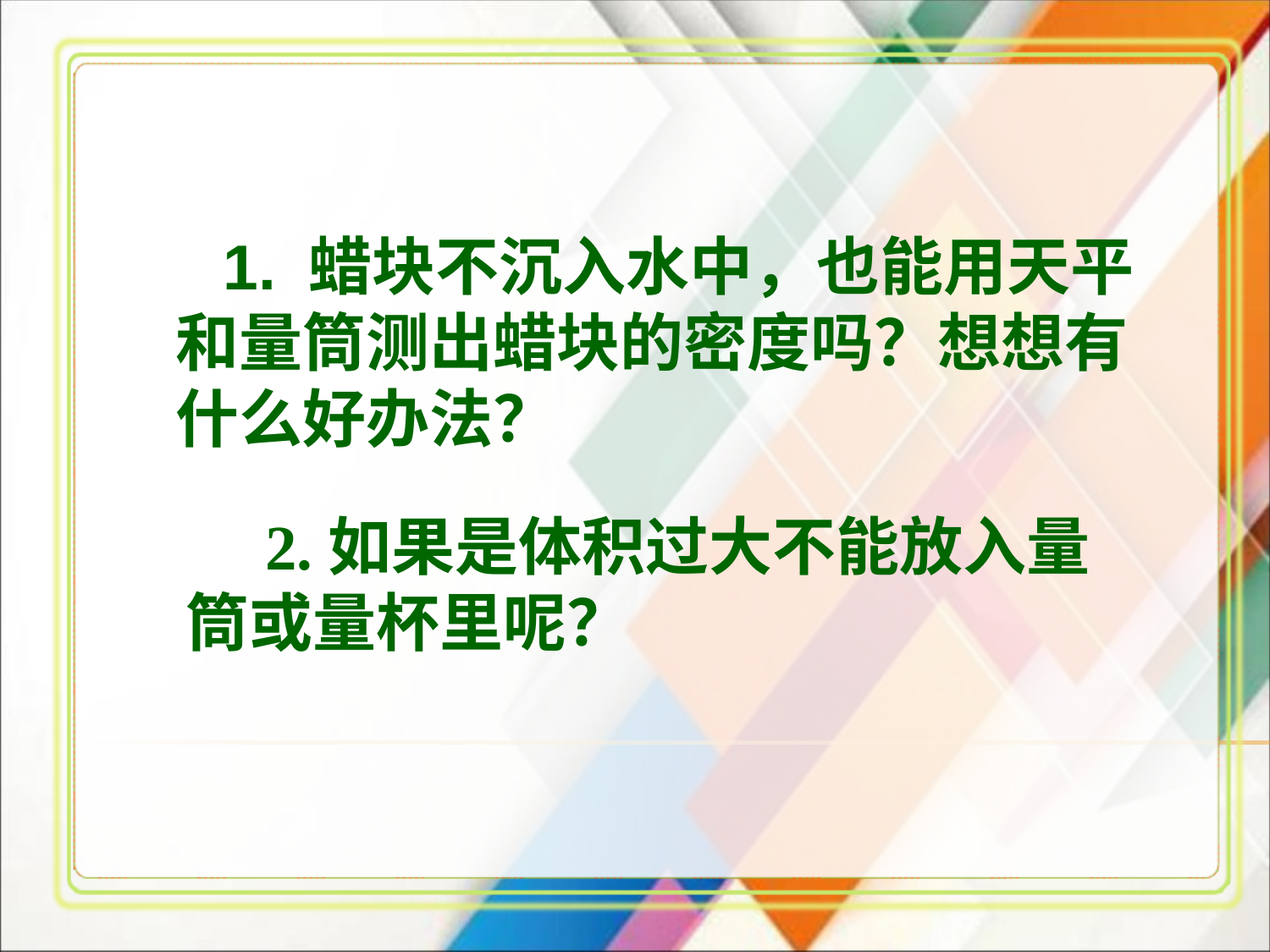

1. 蜡块不沉入水中，也能用天平和量筒测出蜡块的密度吗？想想有什么好办法？
     2.如果是体积过大不能放入量筒或量杯里呢？